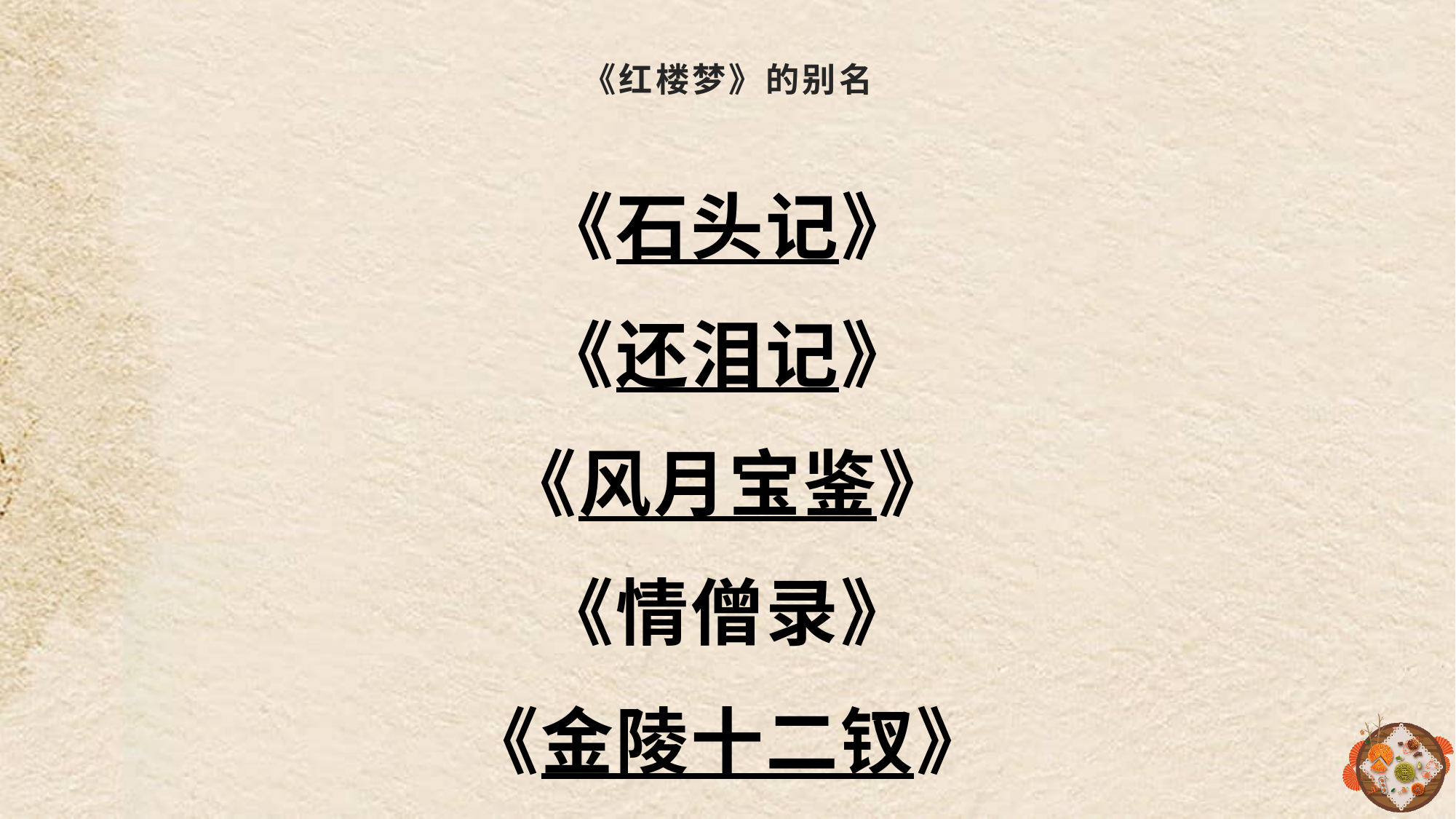

# 《红楼梦》的别名
《石头记》
《还泪记》
《风月宝鉴》
《情僧录》
《金陵十二钗》